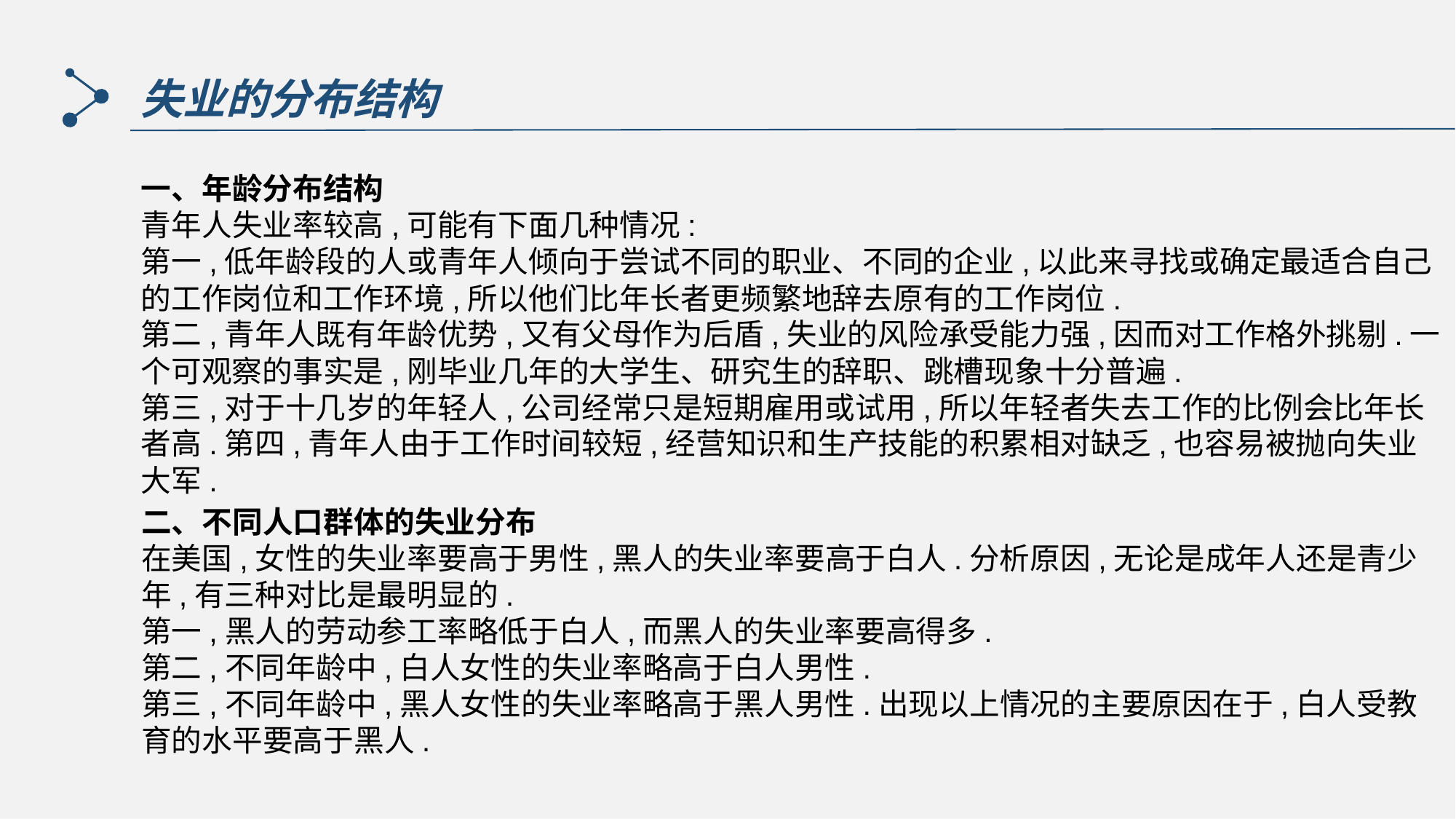

失业的分布结构
一、年龄分布结构
青年人失业率较高,可能有下面几种情况:
第一,低年龄段的人或青年人倾向于尝试不同的职业、不同的企业,以此来寻找或确定最适合自己的工作岗位和工作环境,所以他们比年长者更频繁地辞去原有的工作岗位.
第二,青年人既有年龄优势,又有父母作为后盾,失业的风险承受能力强,因而对工作格外挑剔.一个可观察的事实是,刚毕业几年的大学生、研究生的辞职、跳槽现象十分普遍.
第三,对于十几岁的年轻人,公司经常只是短期雇用或试用,所以年轻者失去工作的比例会比年长者高.第四,青年人由于工作时间较短,经营知识和生产技能的积累相对缺乏,也容易被抛向失业大军.
二、不同人口群体的失业分布
在美国,女性的失业率要高于男性,黑人的失业率要高于白人.分析原因,无论是成年人还是青少年,有三种对比是最明显的.
第一,黑人的劳动参工率略低于白人,而黑人的失业率要高得多.
第二,不同年龄中,白人女性的失业率略高于白人男性.
第三,不同年龄中,黑人女性的失业率略高于黑人男性.出现以上情况的主要原因在于,白人受教育的水平要高于黑人.